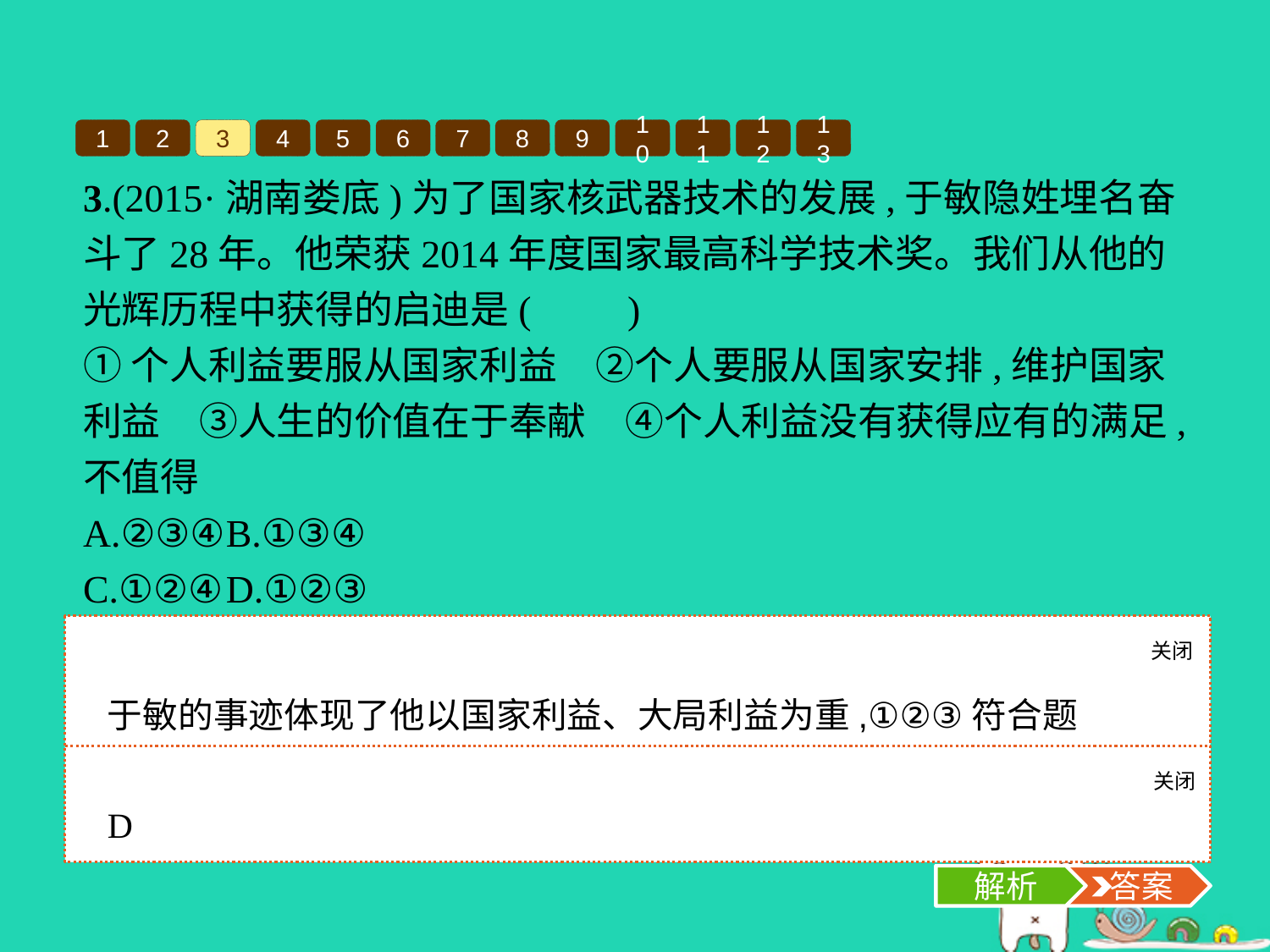

1
2
3
4
5
6
7
8
9
10
11
12
13
3.(2015·湖南娄底)为了国家核武器技术的发展,于敏隐姓埋名奋斗了28年。他荣获2014年度国家最高科学技术奖。我们从他的光辉历程中获得的启迪是(　　)
①个人利益要服从国家利益　②个人要服从国家安排,维护国家利益　③人生的价值在于奉献　④个人利益没有获得应有的满足,不值得
A.②③④	B.①③④
C.①②④	D.①②③

关闭
解析

于敏的事迹体现了他以国家利益、大局利益为重,①②③符合题意;④说法错误,应排除。故选D项。

关闭
解析
  答案

D
解析
  答案